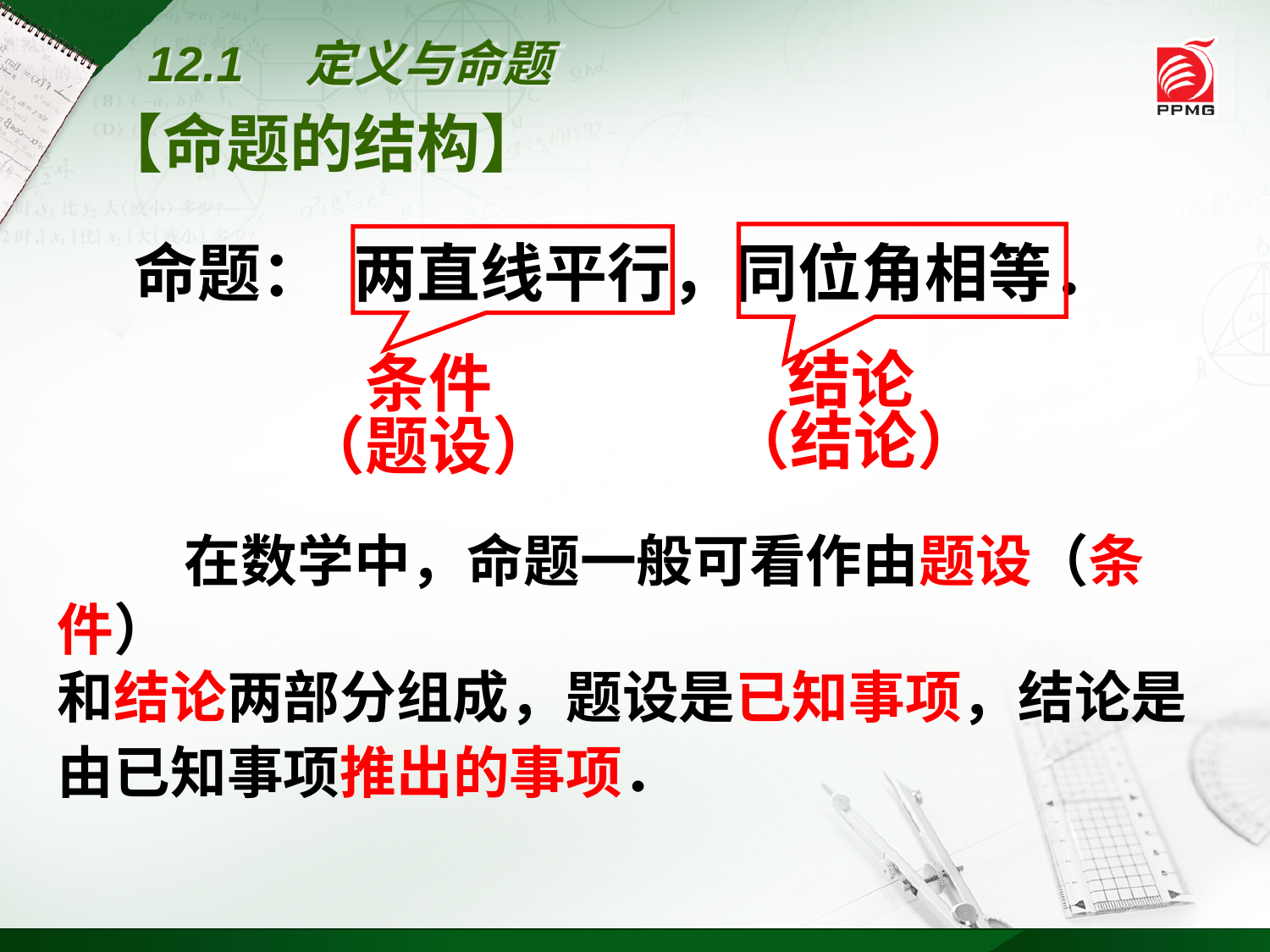

12.1　定义与命题
【命题的结构】

　结论

　条件
命题：  两直线平行，同位角相等．
（结论）
（题设）
　　在数学中，命题一般可看作由题设（条件）
和结论两部分组成，题设是已知事项，结论是
由已知事项推出的事项．